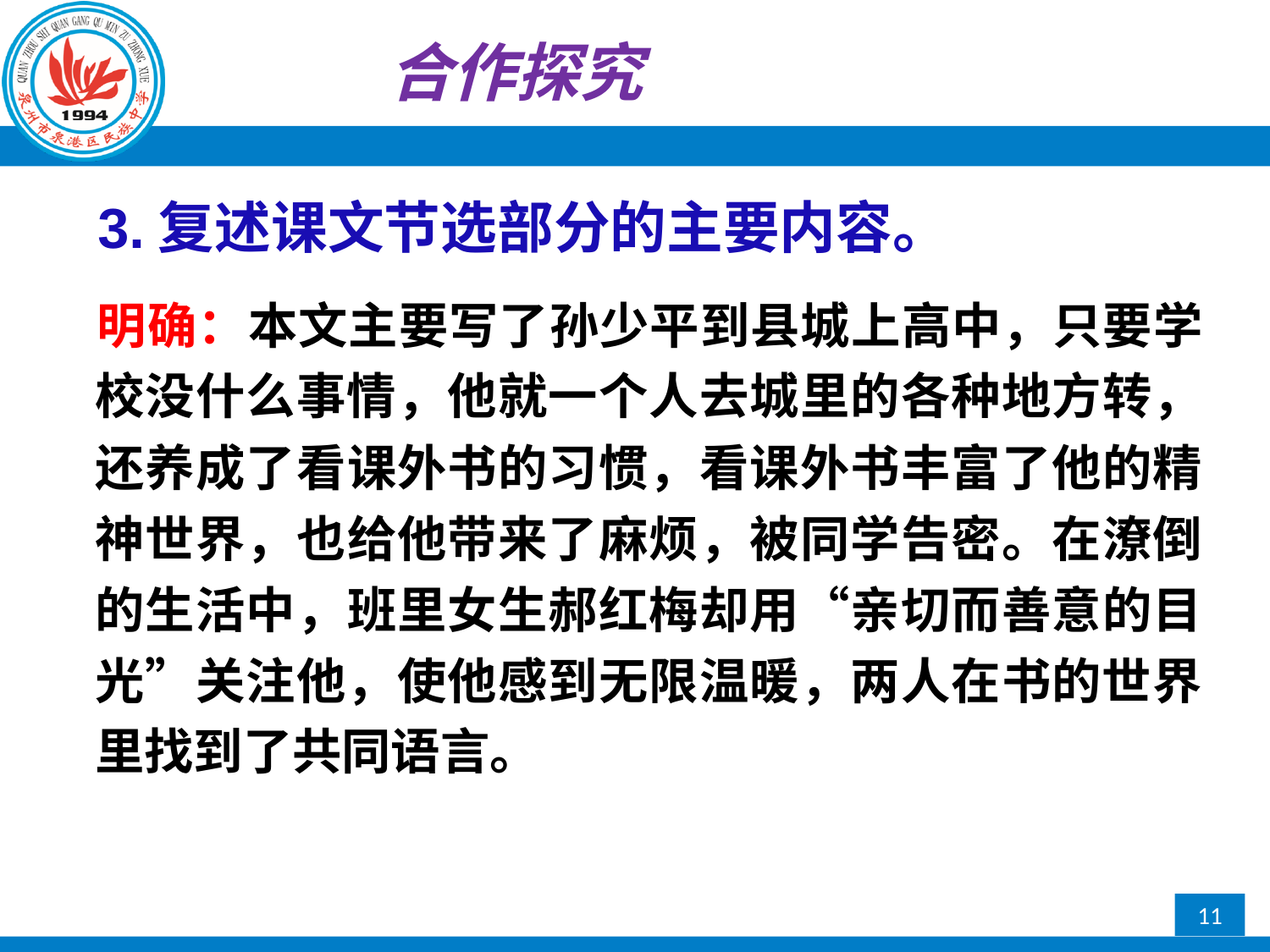

合作探究
3.复述课文节选部分的主要内容。
   明确：本文主要写了孙少平到县城上高中，只要学校没什么事情，他就一个人去城里的各种地方转，还养成了看课外书的习惯，看课外书丰富了他的精神世界，也给他带来了麻烦，被同学告密。在潦倒的生活中，班里女生郝红梅却用“亲切而善意的目光”关注他，使他感到无限温暖，两人在书的世界里找到了共同语言。